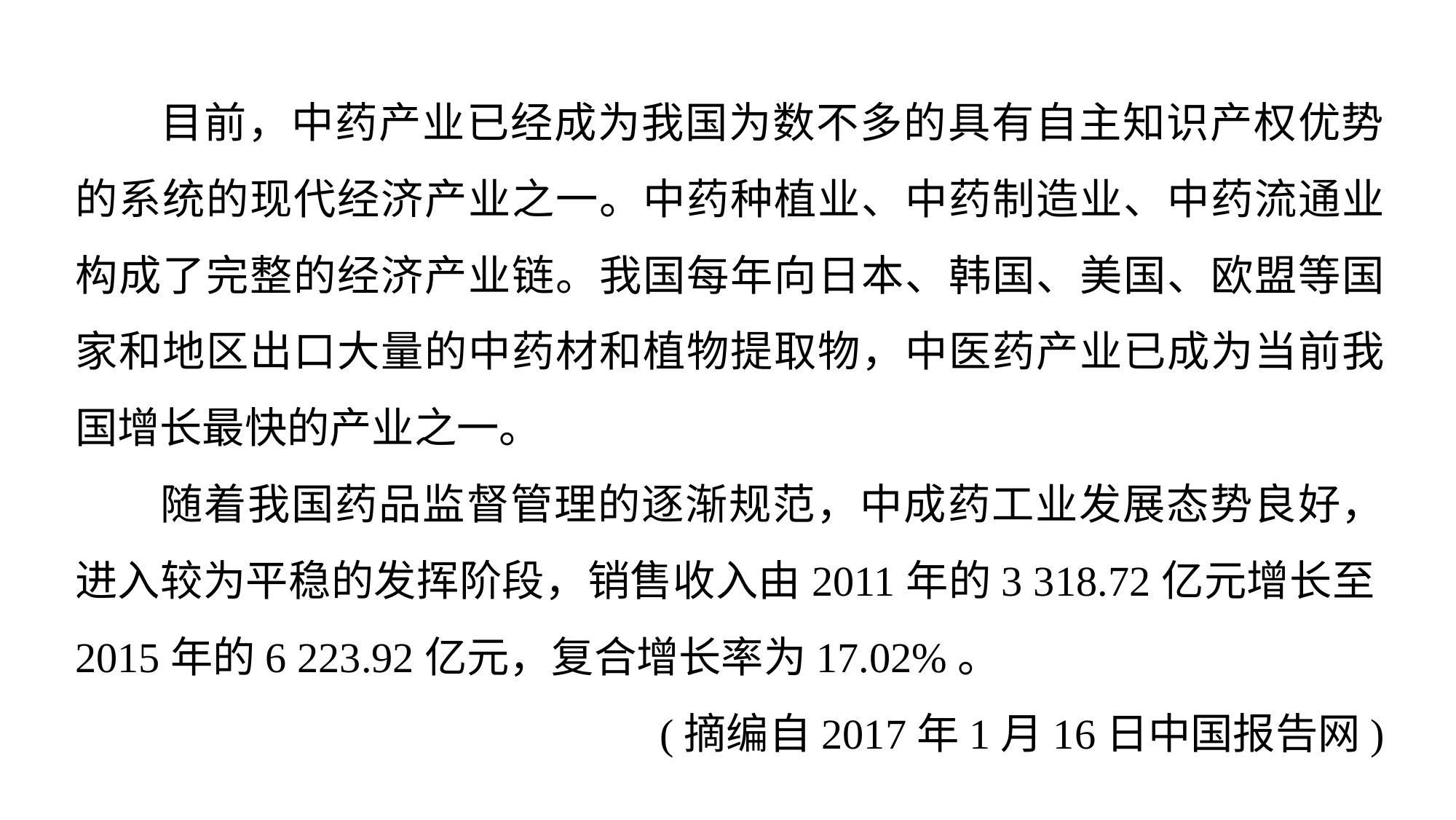

目前，中药产业已经成为我国为数不多的具有自主知识产权优势的系统的现代经济产业之一。中药种植业、中药制造业、中药流通业构成了完整的经济产业链。我国每年向日本、韩国、美国、欧盟等国家和地区出口大量的中药材和植物提取物，中医药产业已成为当前我国增长最快的产业之一。
随着我国药品监督管理的逐渐规范，中成药工业发展态势良好，进入较为平稳的发挥阶段，销售收入由2011年的3 318.72亿元增长至2015年的6 223.92亿元，复合增长率为17.02%。
(摘编自2017年1月16日中国报告网)